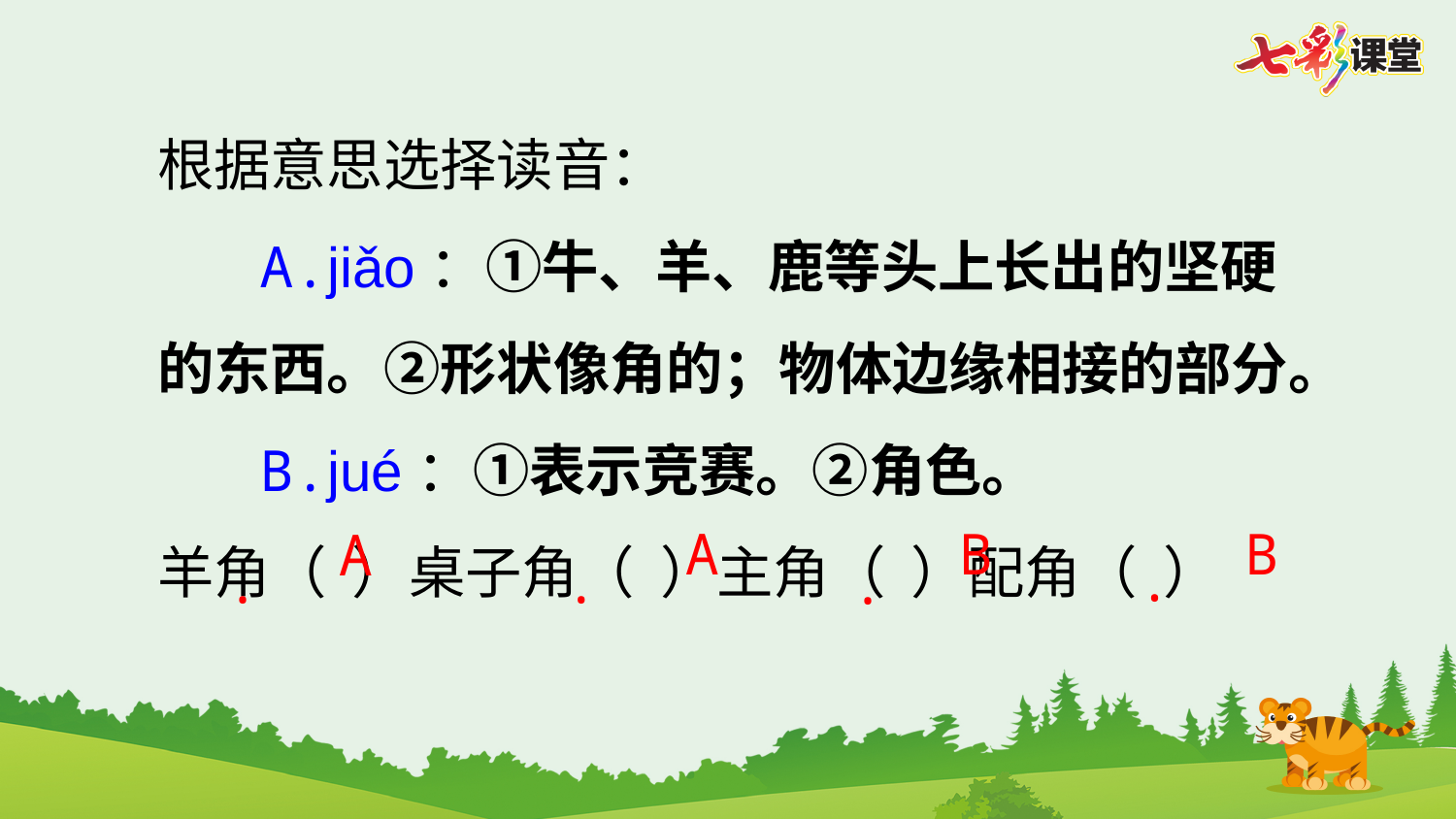

根据意思选择读音：
   A.jiǎo：①牛、羊、鹿等头上长出的坚硬的东西。②形状像角的；物体边缘相接的部分。
   B.jué：①表示竞赛。②角色。
羊角（  ）桌子角（  ）主角（  ）配角（  ）
A
B
B
A
·
·
·
·